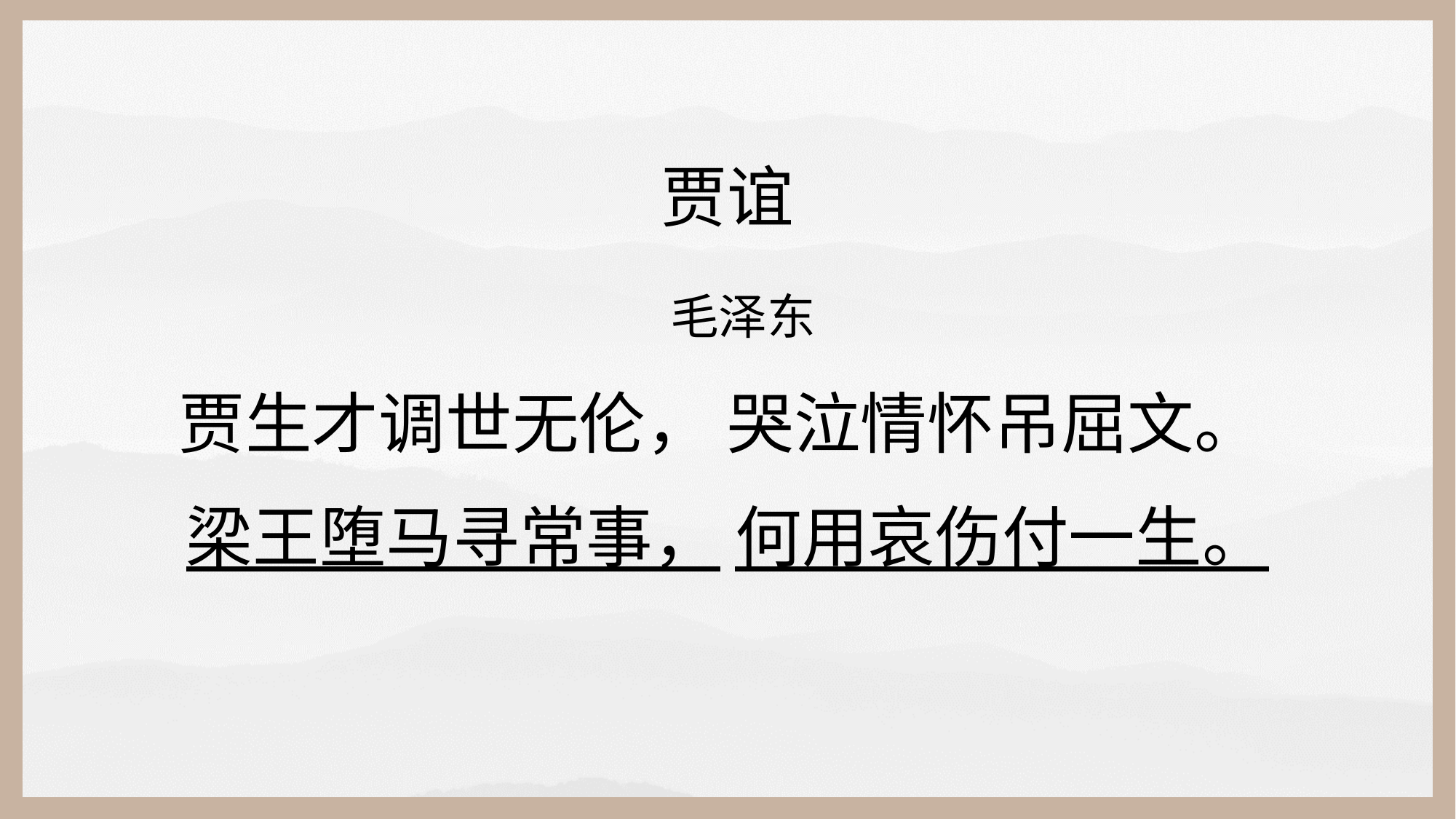

贾谊
   毛泽东
贾生才调世无伦， 哭泣情怀吊屈文。
梁王堕马寻常事， 何用哀伤付一生。